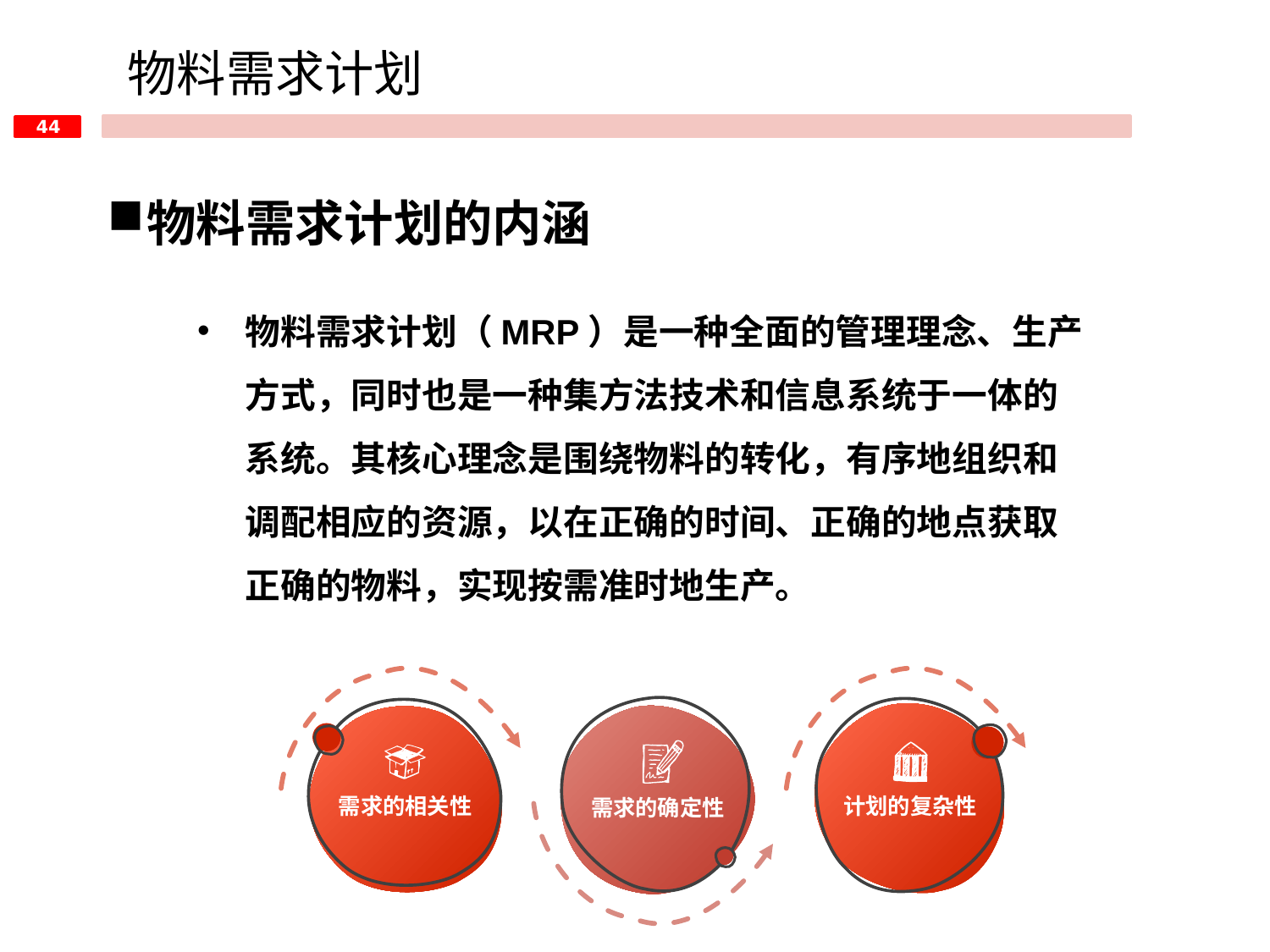

物料需求计划
44
物料需求计划的内涵
物料需求计划（MRP）是一种全面的管理理念、生产方式，同时也是一种集方法技术和信息系统于一体的系统。其核心理念是围绕物料的转化，有序地组织和调配相应的资源，以在正确的时间、正确的地点获取正确的物料，实现按需准时地生产。

需求的相关性
计划的复杂性
需求的确定性